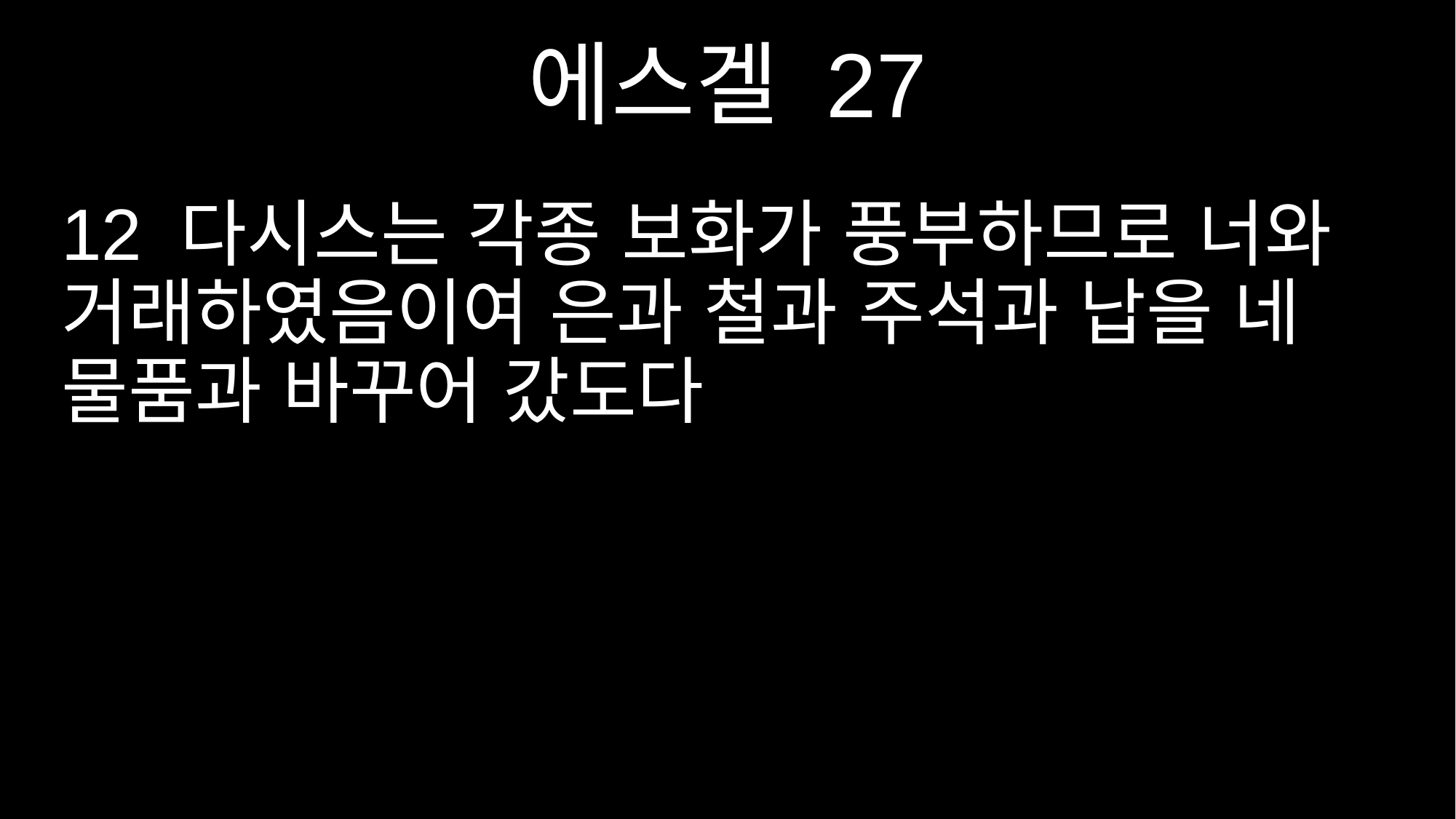

에스겔 27
12 다시스는 각종 보화가 풍부하므로 너와 거래하였음이여 은과 철과 주석과 납을 네 물품과 바꾸어 갔도다